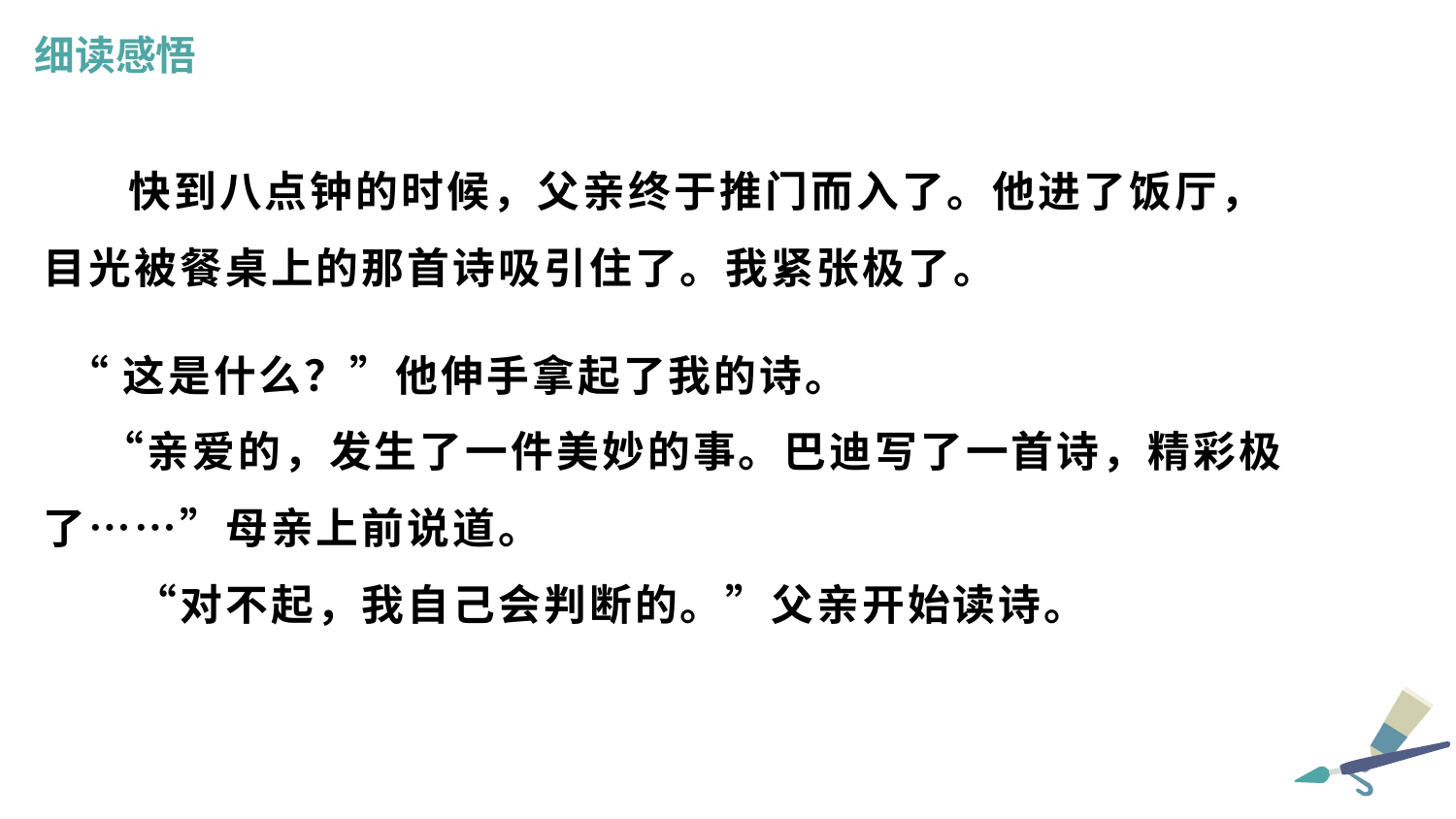

细读感悟
        快到八点钟的时候，父亲终于推门而入了。他进了饭厅，目光被餐桌上的那首诗吸引住了。我紧张极了。
    “这是什么？”他伸手拿起了我的诗。
　 “亲爱的，发生了一件美妙的事。巴迪写了一首诗，精彩极了……”母亲上前说道。
　　“对不起，我自己会判断的。”父亲开始读诗。